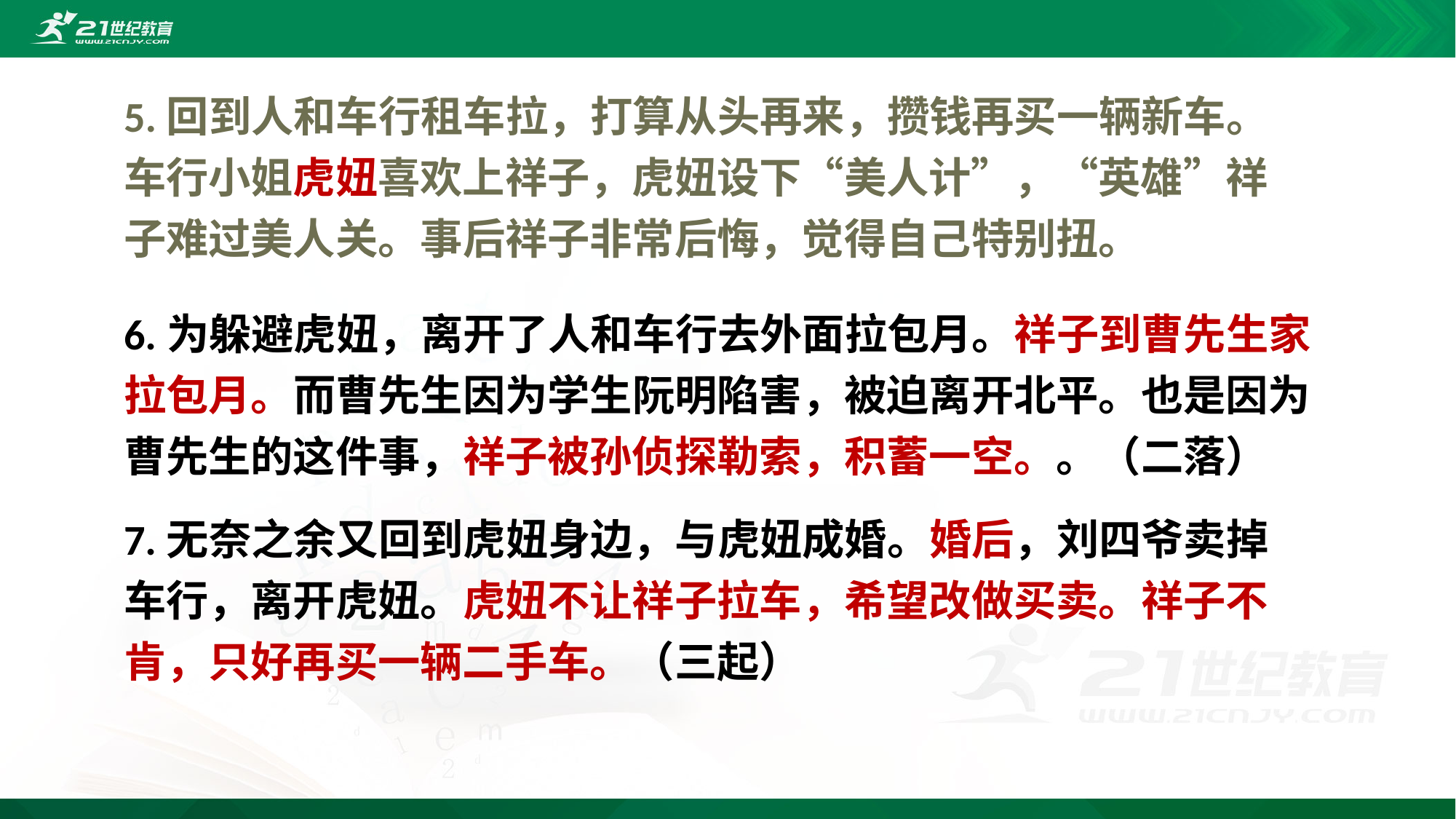

5.回到人和车行租车拉，打算从头再来，攒钱再买一辆新车。车行小姐虎妞喜欢上祥子，虎妞设下“美人计”，“英雄”祥子难过美人关。事后祥子非常后悔，觉得自己特别扭。
6.为躲避虎妞，离开了人和车行去外面拉包月。祥子到曹先生家拉包月。而曹先生因为学生阮明陷害，被迫离开北平。也是因为曹先生的这件事，祥子被孙侦探勒索，积蓄一空。。（二落）
7.无奈之余又回到虎妞身边，与虎妞成婚。婚后，刘四爷卖掉车行，离开虎妞。虎妞不让祥子拉车，希望改做买卖。祥子不肯，只好再买一辆二手车。（三起）